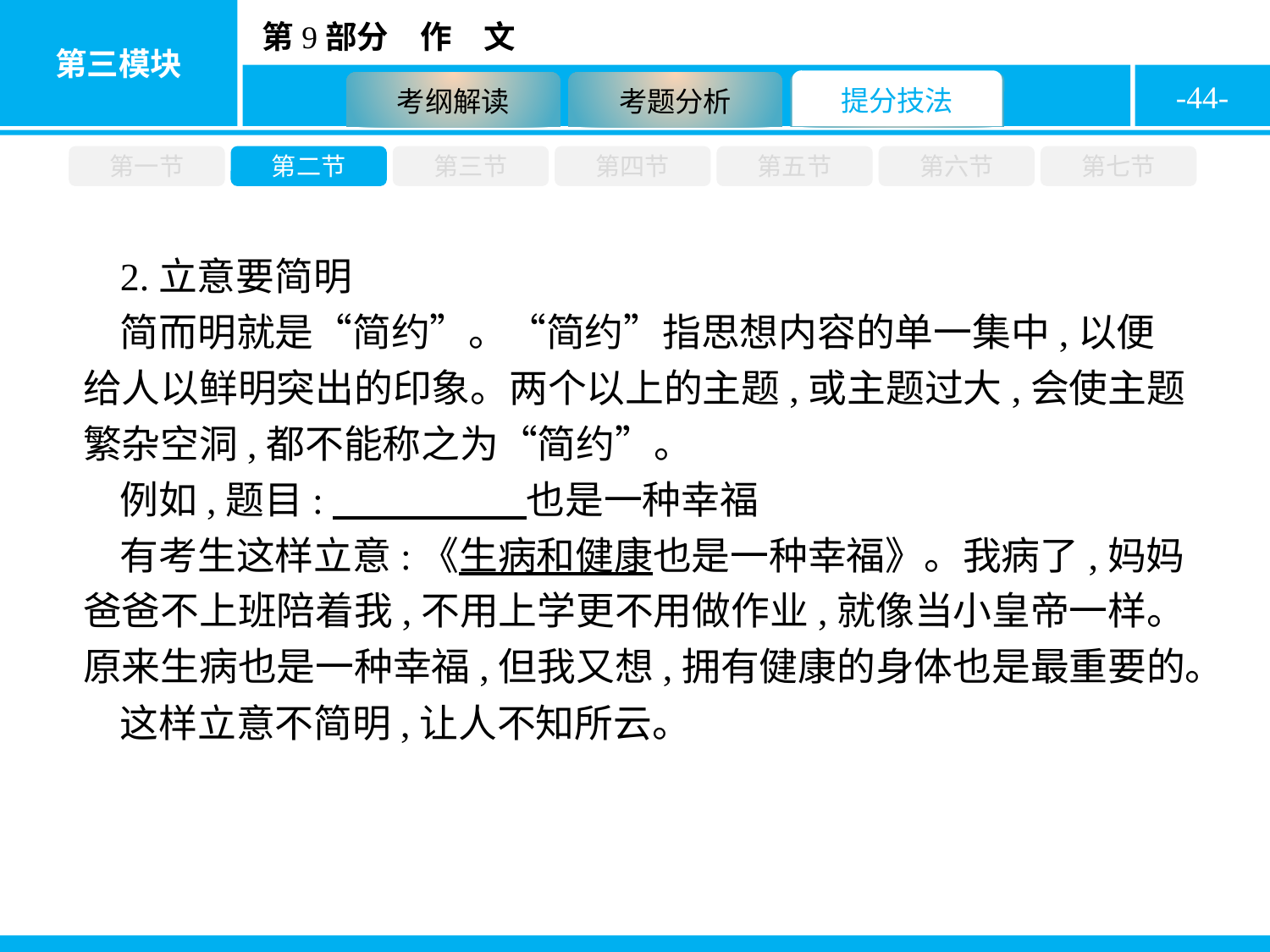

-44-
第一节
第二节
第三节
第四节
第五节
第六节
第七节
2.立意要简明
简而明就是“简约”。“简约”指思想内容的单一集中,以便给人以鲜明突出的印象。两个以上的主题,或主题过大,会使主题繁杂空洞,都不能称之为“简约”。
例如,题目:　　　　　也是一种幸福
有考生这样立意:《生病和健康也是一种幸福》。我病了,妈妈爸爸不上班陪着我,不用上学更不用做作业,就像当小皇帝一样。原来生病也是一种幸福,但我又想,拥有健康的身体也是最重要的。
这样立意不简明,让人不知所云。